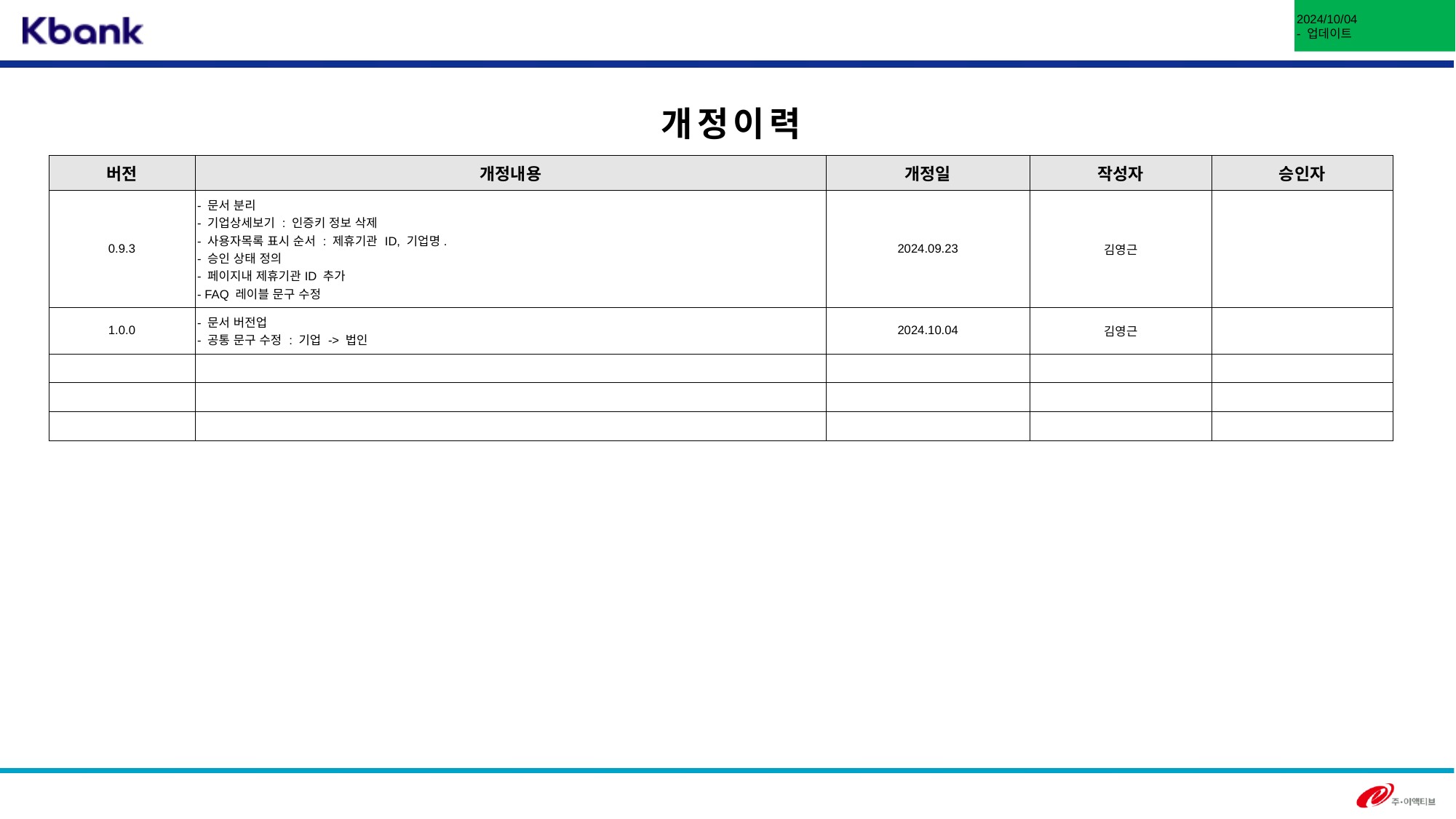

2024/10/04
- 업데이트
 개정이력
| 버전 | 개정내용 | 개정일 | 작성자 | 승인자 |
| --- | --- | --- | --- | --- |
| 0.9.3 | - 문서 분리 - 기업상세보기 : 인증키 정보 삭제 - 사용자목록 표시 순서 : 제휴기관 ID, 기업명. - 승인 상태 정의 - 페이지내 제휴기관ID 추가 - FAQ 레이블 문구 수정 | 2024.09.23 | 김영근 |  |
| 1.0.0 | - 문서 버전업 - 공통 문구 수정 : 기업 -> 법인 | 2024.10.04 | 김영근 |  |
|  |  |  |  |  |
|  |  |  |  |  |
|  |  |  |  |  |